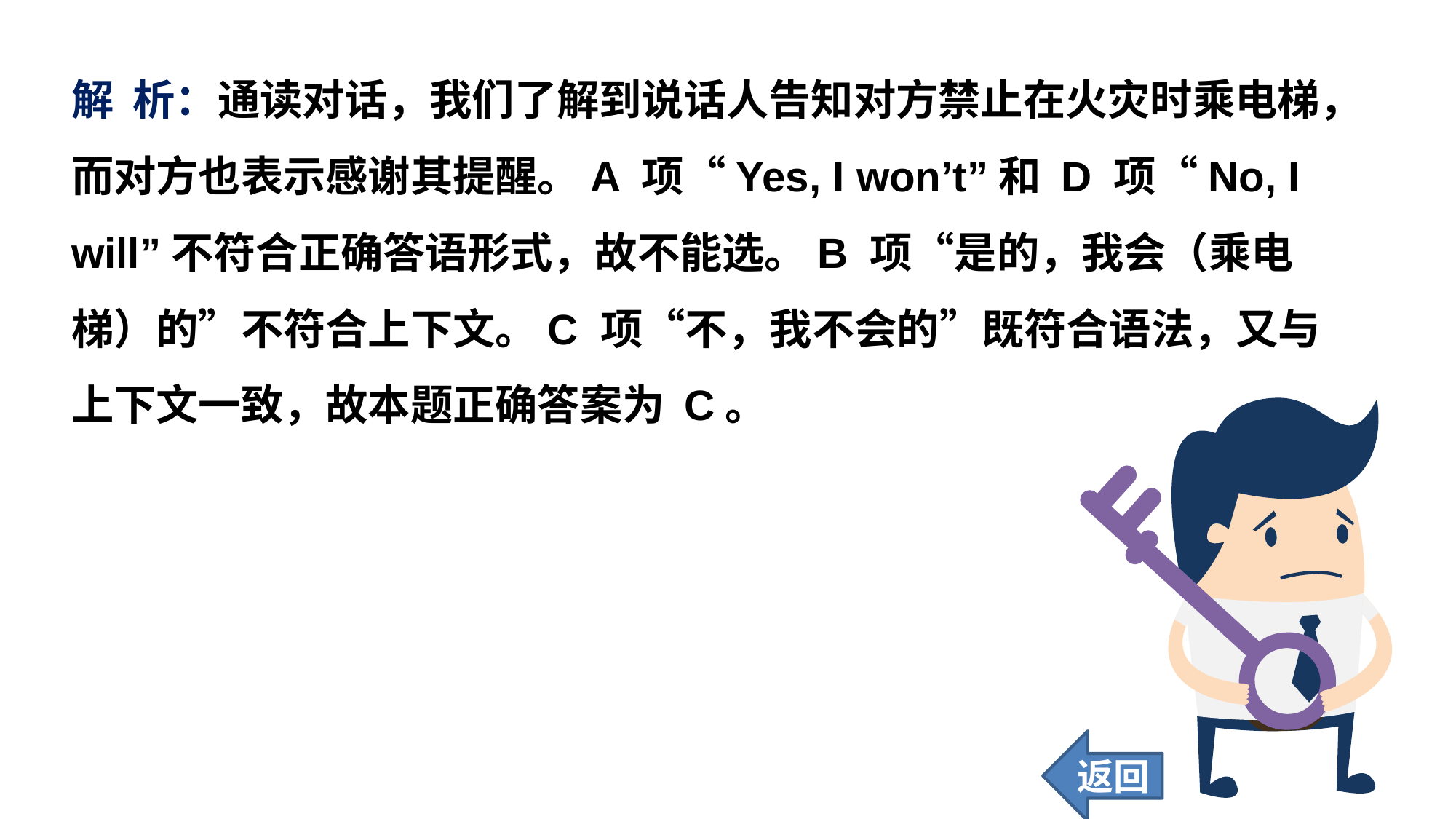

解  析：通读对话，我们了解到说话人告知对方禁止在火灾时乘电梯，而对方也表示感谢其提醒。A 项“Yes, I won’t”和 D 项“No, I will”不符合正确答语形式，故不能选。B 项“是的，我会（乘电梯）的”不符合上下文。C 项“不，我不会的”既符合语法，又与上下文一致，故本题正确答案为 C。

返回
88